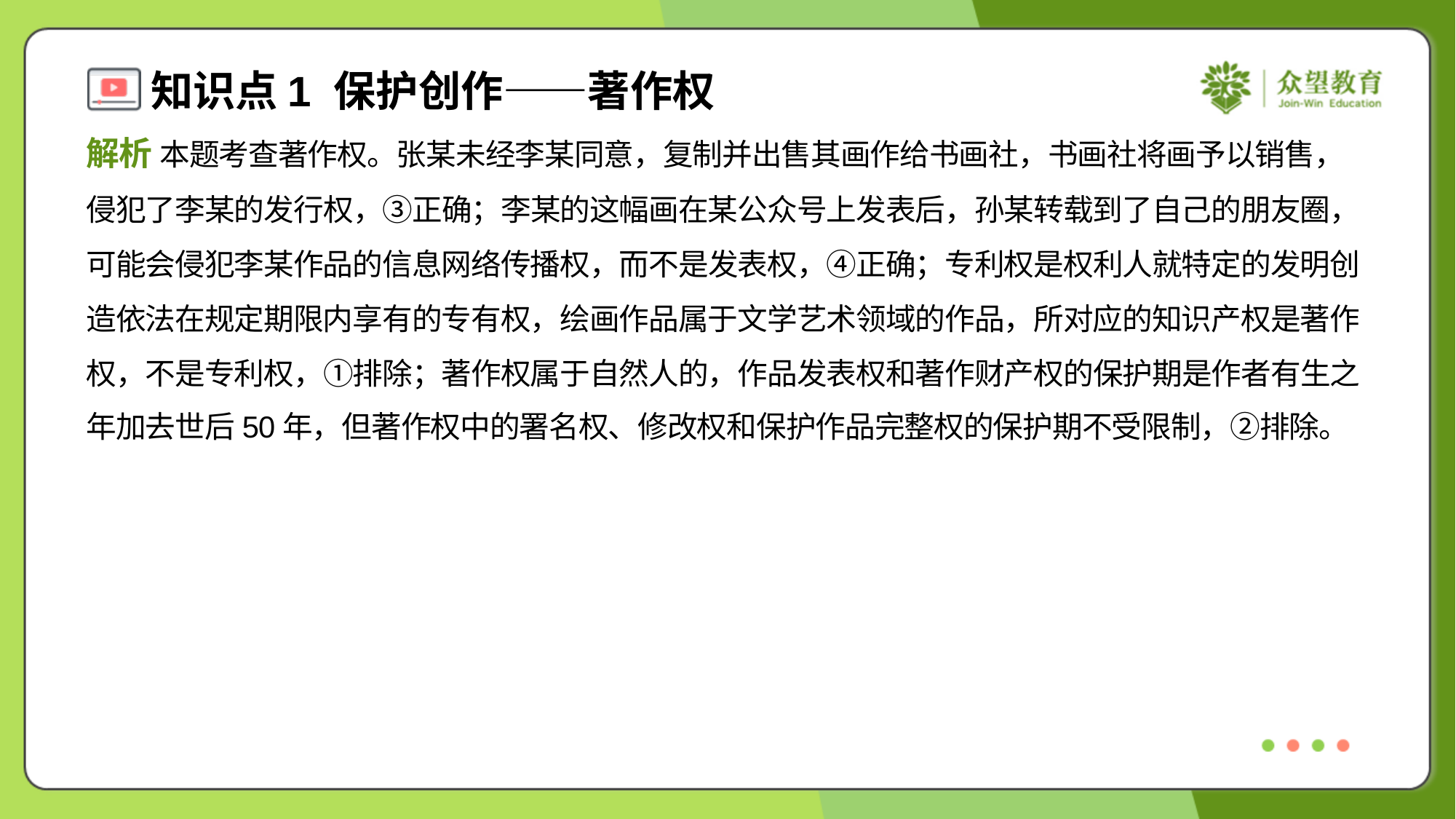

解析 本题考查著作权。张某未经李某同意，复制并出售其画作给书画社，书画社将画予以销售，
侵犯了李某的发行权，③正确；李某的这幅画在某公众号上发表后，孙某转载到了自己的朋友圈，
可能会侵犯李某作品的信息网络传播权，而不是发表权，④正确；专利权是权利人就特定的发明创
造依法在规定期限内享有的专有权，绘画作品属于文学艺术领域的作品，所对应的知识产权是著作
权，不是专利权，①排除；著作权属于自然人的，作品发表权和著作财产权的保护期是作者有生之
年加去世后50年，但著作权中的署名权、修改权和保护作品完整权的保护期不受限制，②排除。